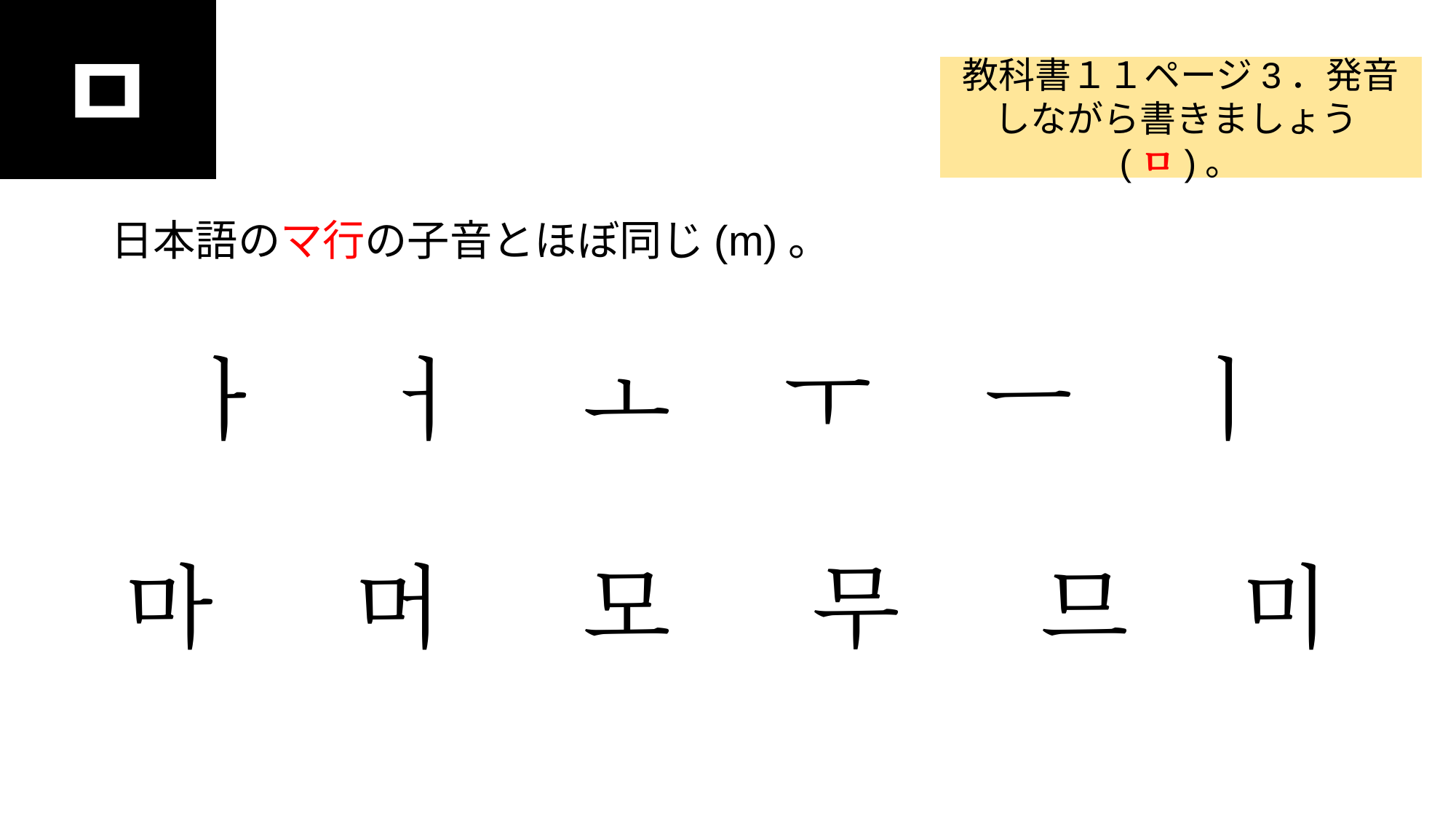

ㅁ
#
教科書１１ページ3．発音しながら書きましょう(ㅁ)。

日本語のマ行の子音とほぼ同じ(m)。

ㅏ    ㅓ    ㅗ    ㅜ    ㅡ    ㅣ

마     머     모     무     므    미